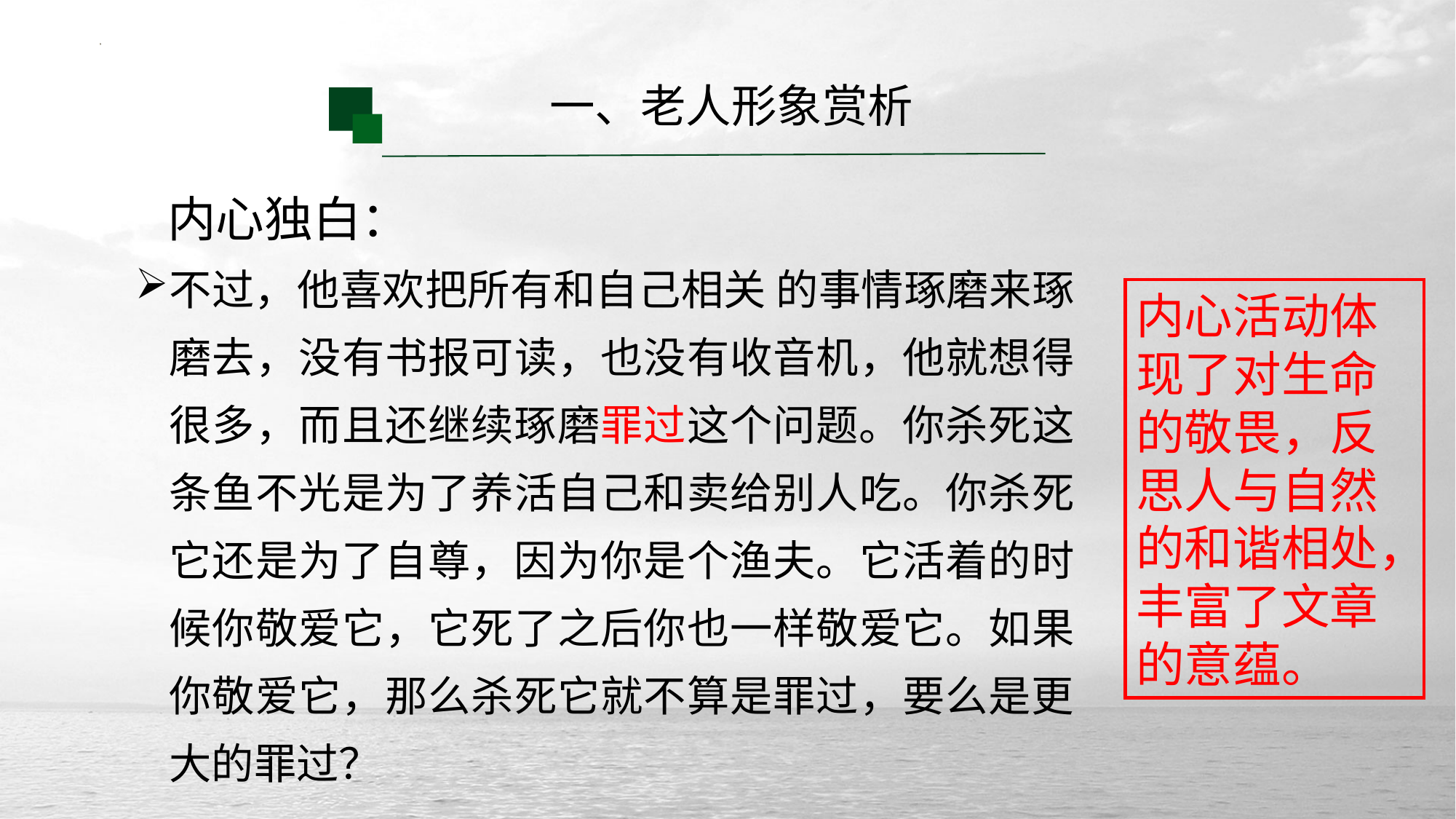

一、老人形象赏析

内心独白：
不过，他喜欢把所有和自己相关 的事情琢磨来琢磨去，没有书报可读，也没有收音机，他就想得很多，而且还继续琢磨罪过这个问题。你杀死这条鱼不光是为了养活自己和卖给别人吃。你杀死它还是为了自尊，因为你是个渔夫。它活着的时候你敬爱它，它死了之后你也一样敬爱它。如果你敬爱它，那么杀死它就不算是罪过，要么是更大的罪过？
内心活动体现了对生命的敬畏，反思人与自然的和谐相处，丰富了文章的意蕴。